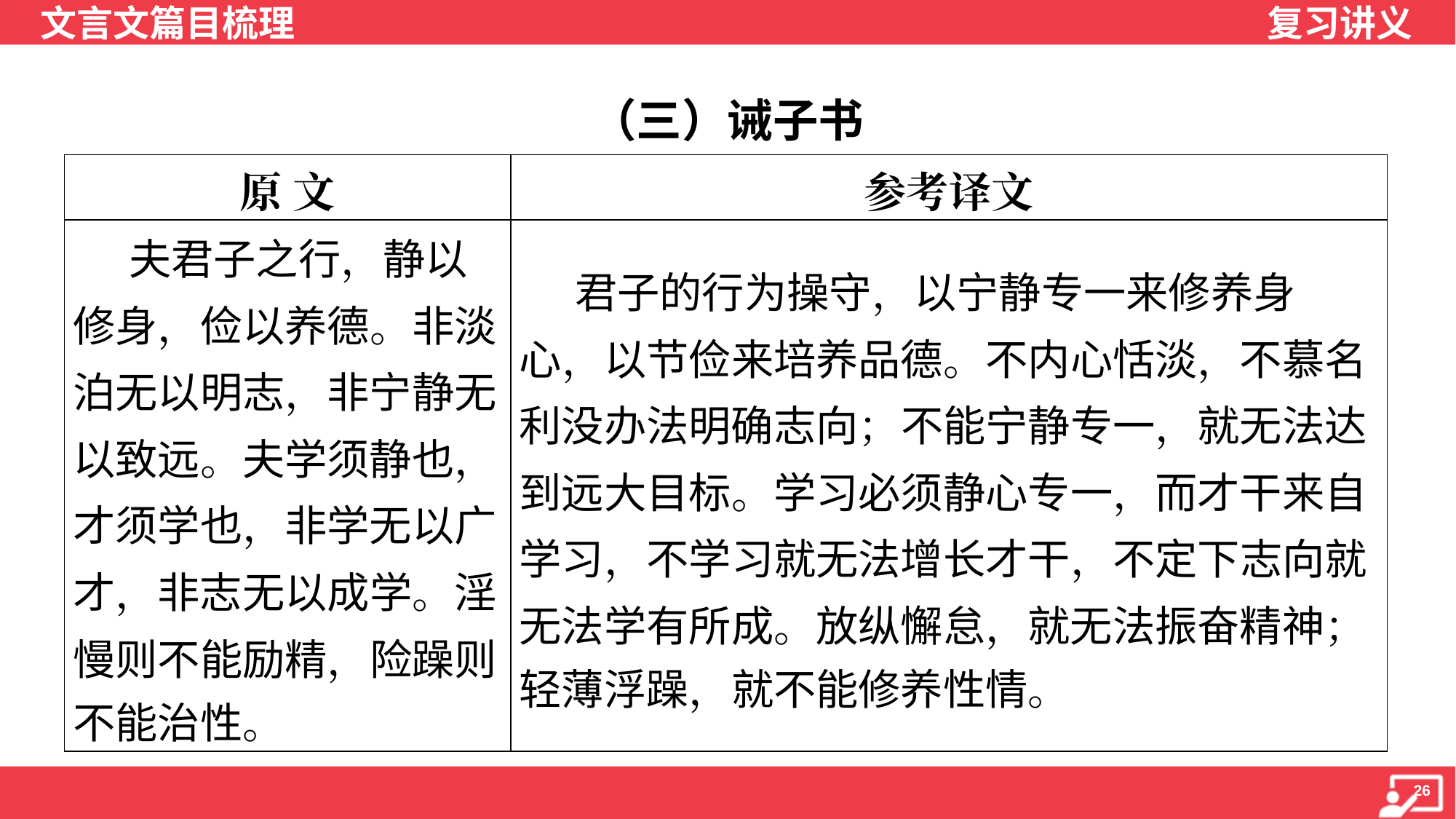

（三）诫子书
| 原 文 | 参考译文 |
| --- | --- |
| 夫君子之行，静以 修身，俭以养德。非淡 泊无以明志，非宁静无 以致远。夫学须静也， 才须学也，非学无以广 才，非志无以成学。淫 慢则不能励精，险躁则 不能治性。 | 君子的行为操守，以宁静专一来修养身 心，以节俭来培养品德。不内心恬淡，不慕名 利没办法明确志向；不能宁静专一，就无法达 到远大目标。学习必须静心专一，而才干来自 学习，不学习就无法增长才干，不定下志向就 无法学有所成。放纵懈怠，就无法振奋精神； 轻薄浮躁，就不能修养性情。 |